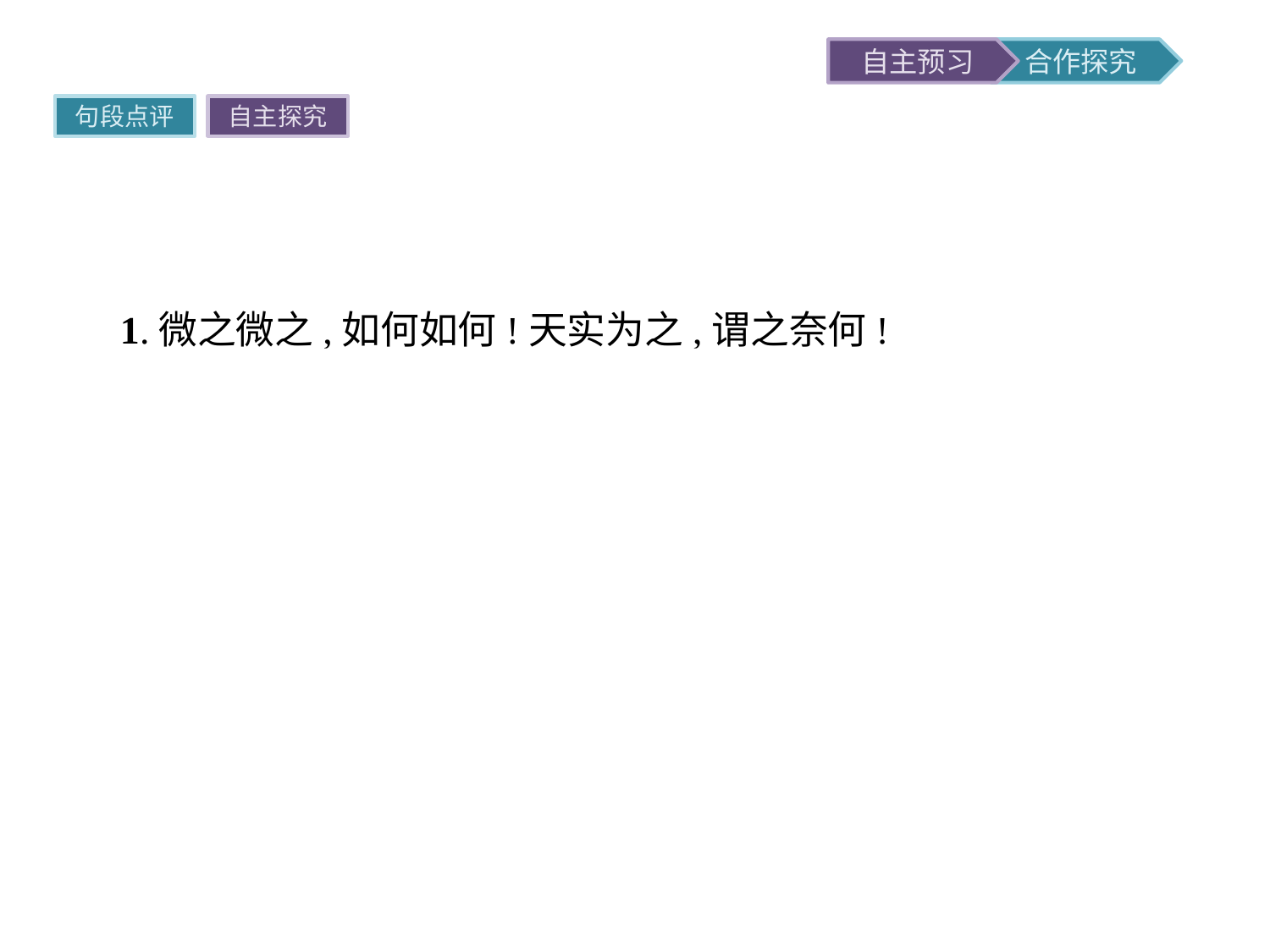

句段点评
自主探究
1.微之微之,如何如何!天实为之,谓之奈何!
翻译微之啊微之,怎么办啊怎么办!天意造成这种际遇,对这怎么办呢!
点评此句是感叹语气,老天爷如此安排,叫我怎么办?作者发出了呼喊苍天的感叹。这两句出自《诗经·邶风·北门》:“天实为之,谓之何哉!”但不露一丝引用的痕迹。把名句典故化为作者的真情流露。